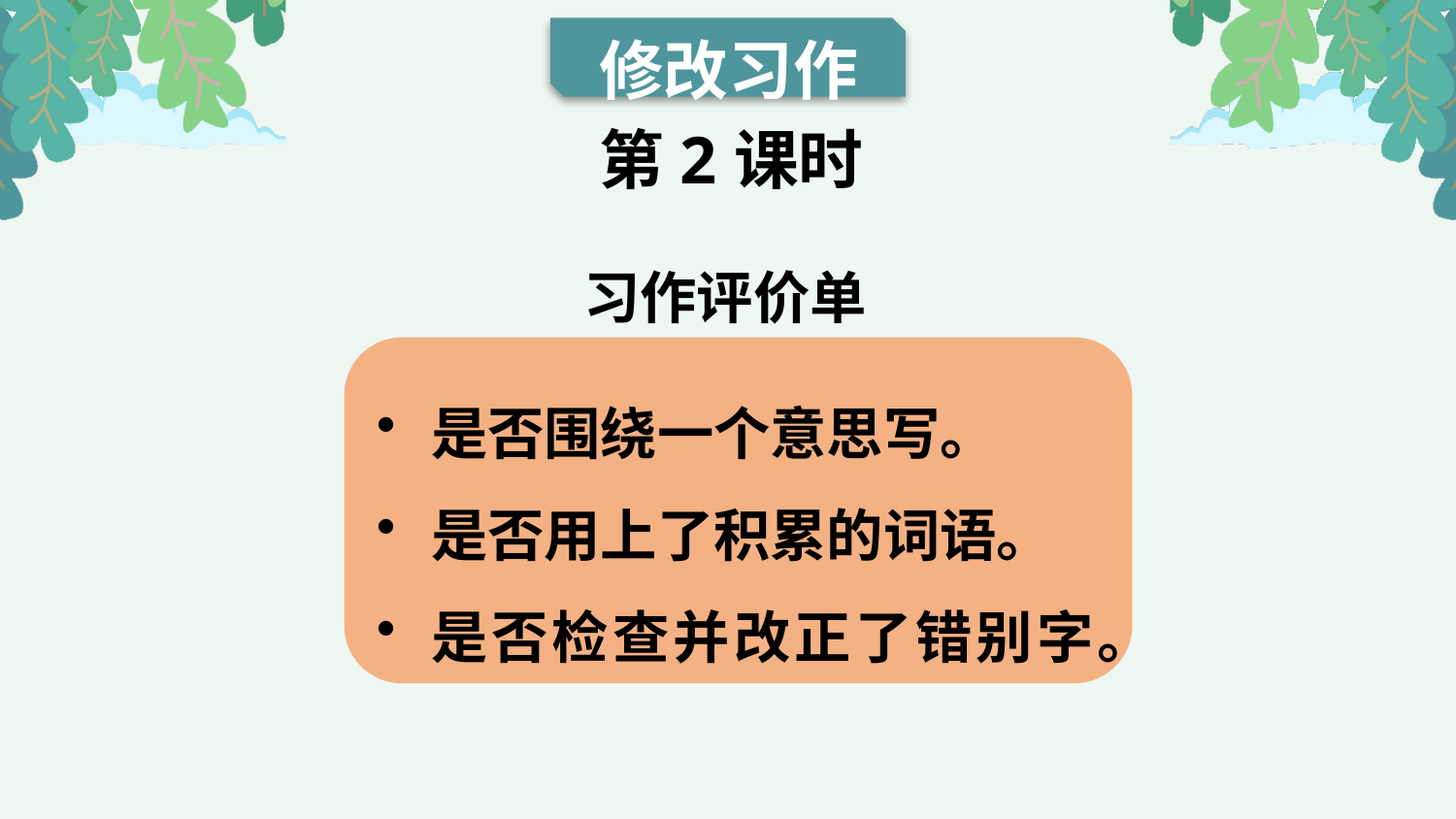

修改习作
第2课时
习作评价单

是否围绕一个意思写。
是否用上了积累的词语。
是否检查并改正了错别字。